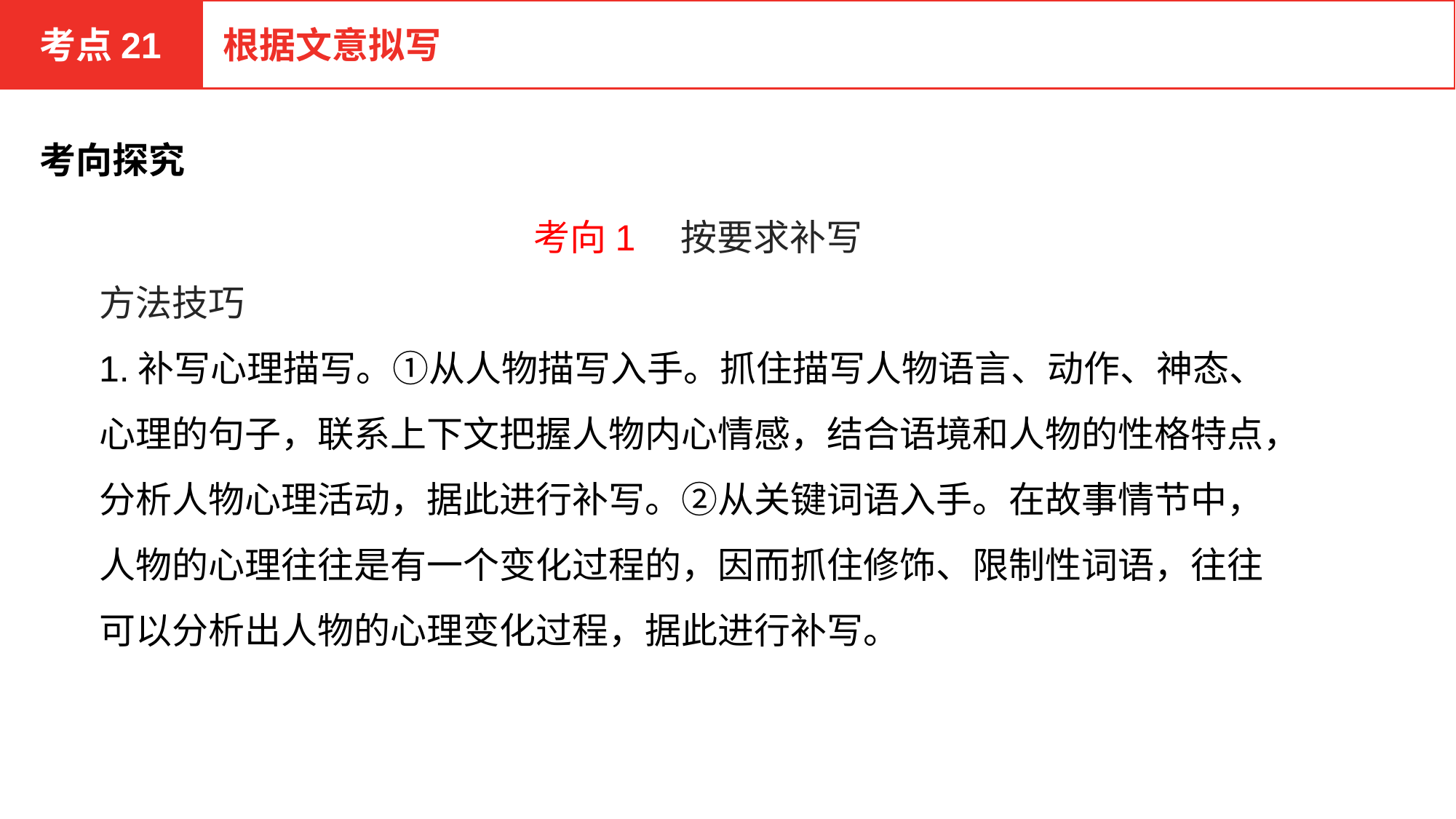

考点21
根据文意拟写
考向探究
考向1　按要求补写
方法技巧
1.补写心理描写。①从人物描写入手。抓住描写人物语言、动作、神态、心理的句子，联系上下文把握人物内心情感，结合语境和人物的性格特点，分析人物心理活动，据此进行补写。②从关键词语入手。在故事情节中，人物的心理往往是有一个变化过程的，因而抓住修饰、限制性词语，往往可以分析出人物的心理变化过程，据此进行补写。